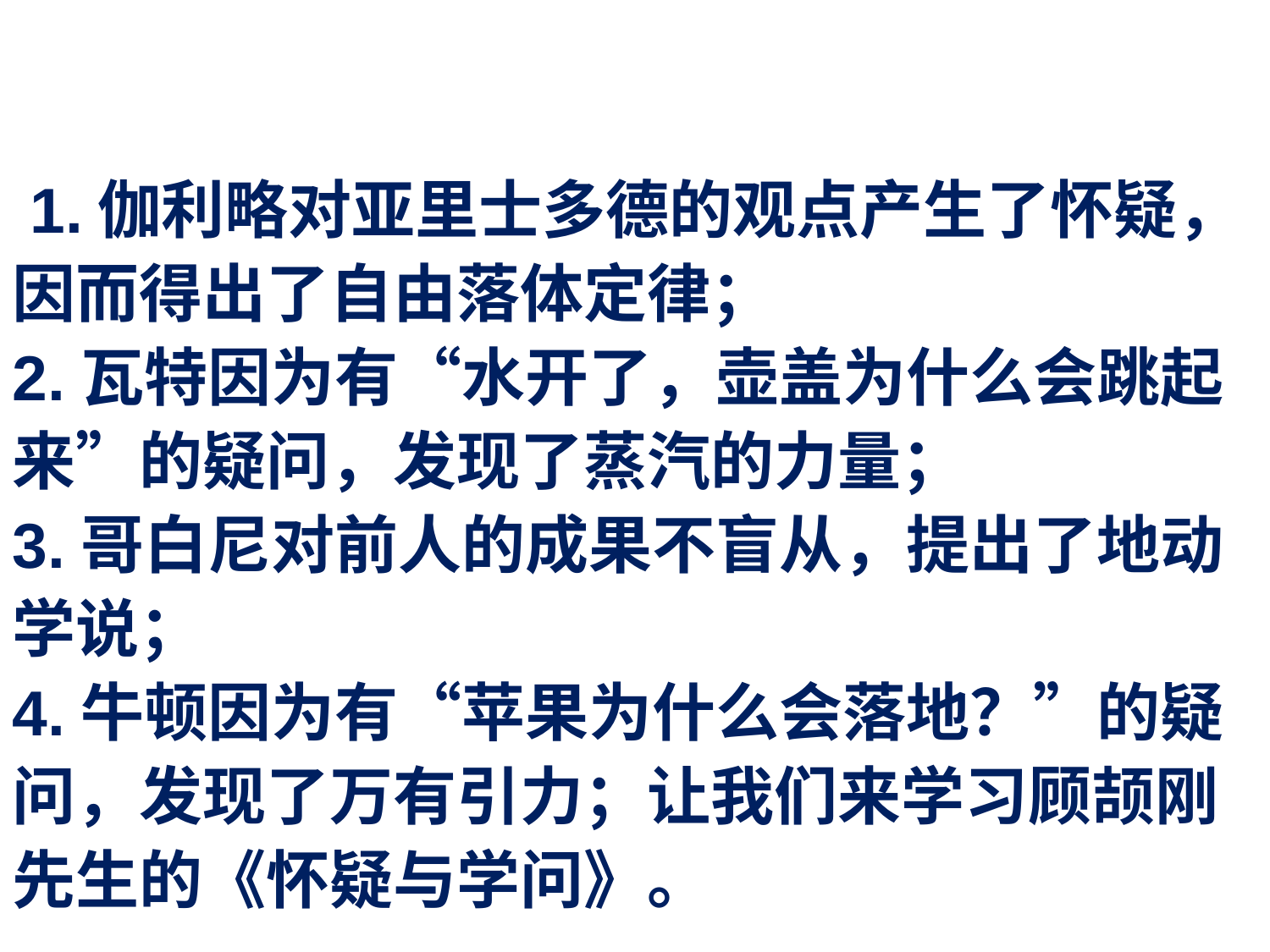

1.伽利略对亚里士多德的观点产生了怀疑，因而得出了自由落体定律；
2.瓦特因为有“水开了，壶盖为什么会跳起来”的疑问，发现了蒸汽的力量；
3.哥白尼对前人的成果不盲从，提出了地动学说；
4.牛顿因为有“苹果为什么会落地？”的疑问，发现了万有引力；让我们来学习顾颉刚先生的《怀疑与学问》。